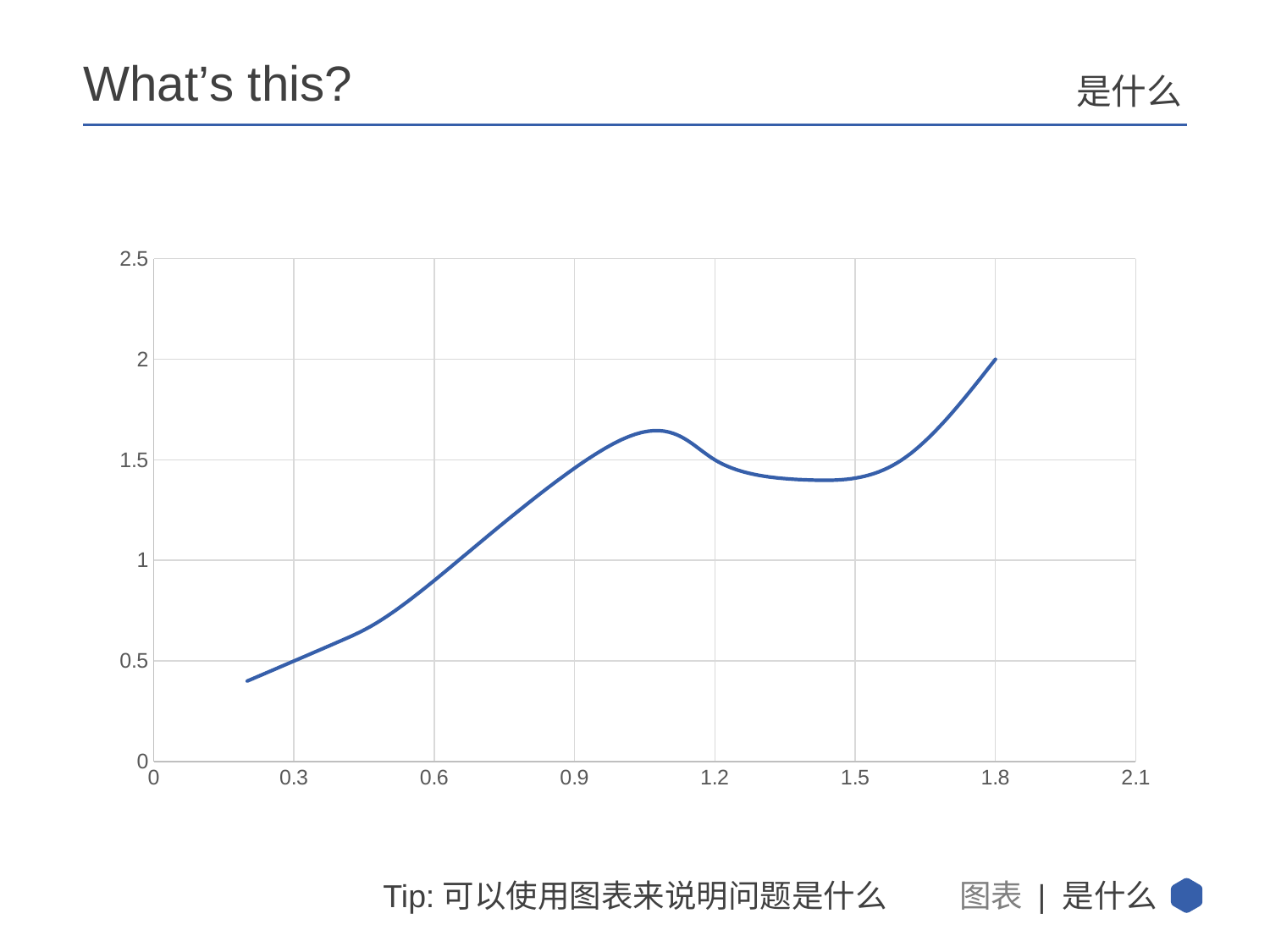

What’s this?
是什么

### Chart

| Category | Y 值 |
|---|---|
图表 | 是什么
Tip:可以使用图表来说明问题是什么